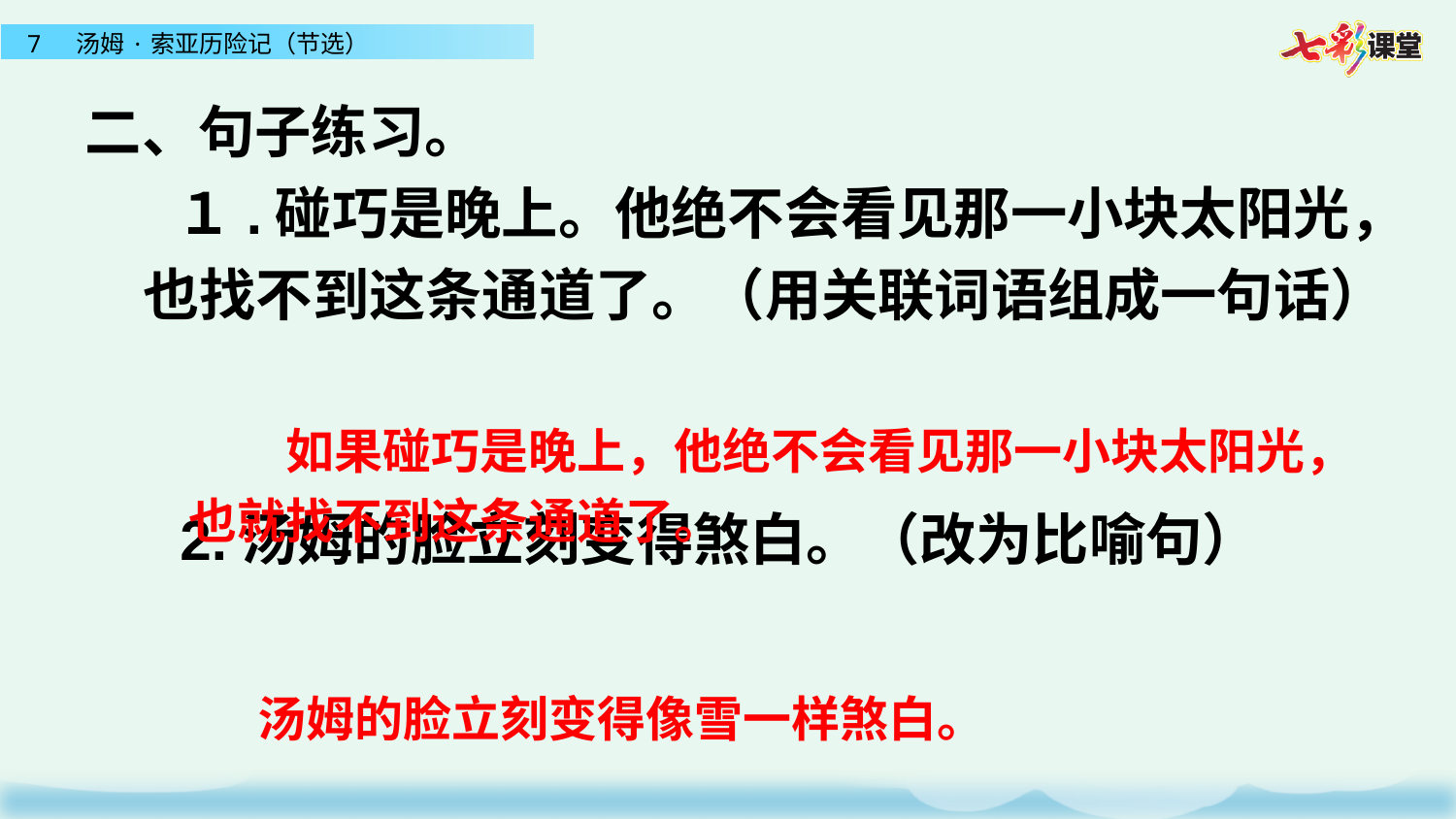

二、句子练习。
      １.碰巧是晚上。他绝不会看见那一小块太阳光，也找不到这条通道了。（用关联词语组成一句话）

      2.汤姆的脸立刻变得煞白。（改为比喻句）

　　如果碰巧是晚上，他绝不会看见那一小块太阳光，也就找不到这条通道了。
汤姆的脸立刻变得像雪一样煞白。